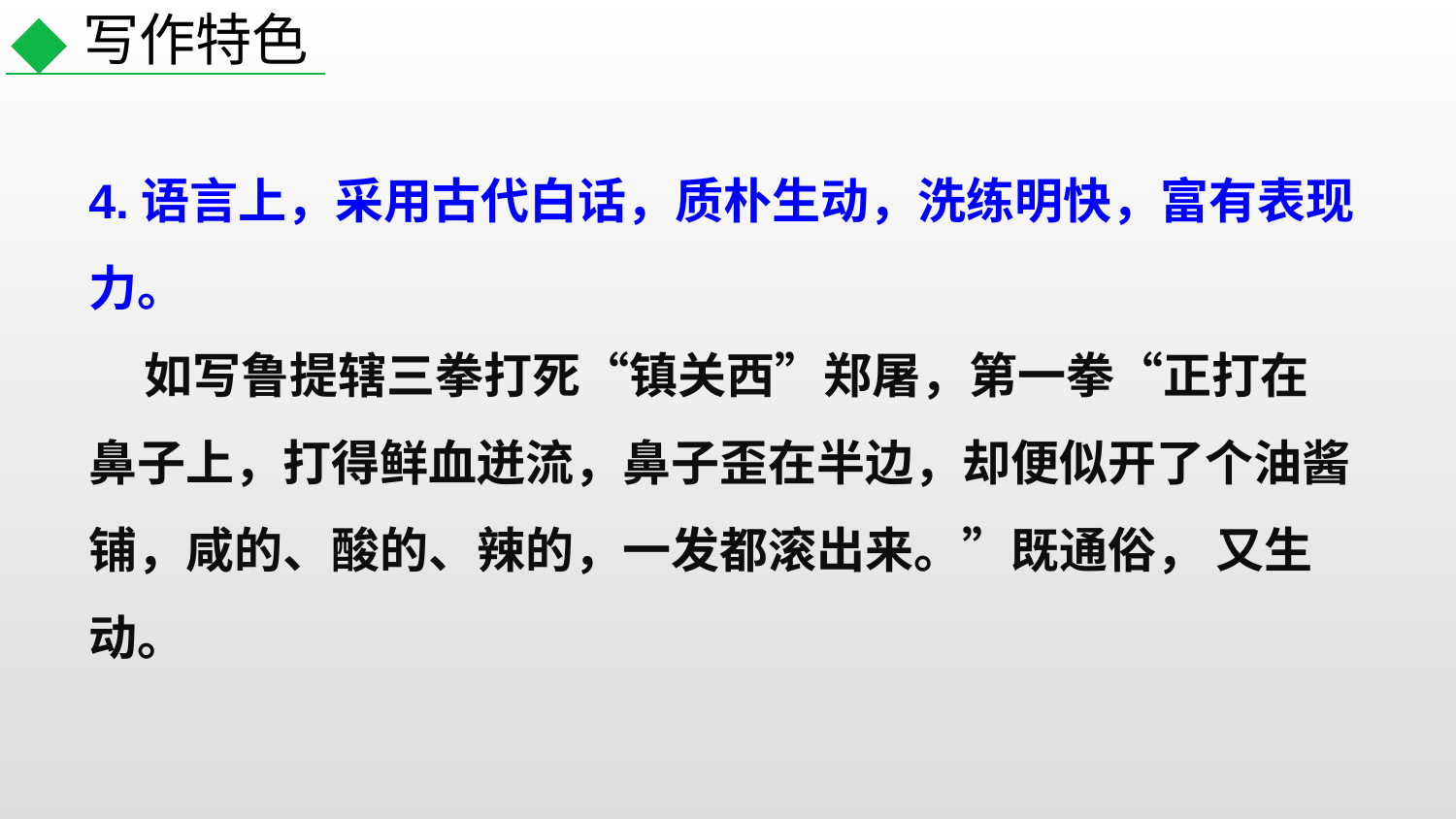

写作特色

4.语言上，采用古代白话，质朴生动，洗练明快，富有表现力。
    如写鲁提辖三拳打死“镇关西”郑屠，第一拳“正打在鼻子上，打得鲜血迸流，鼻子歪在半边，却便似开了个油酱铺，咸的、酸的、辣的，一发都滚出来。”既通俗， 又生动。